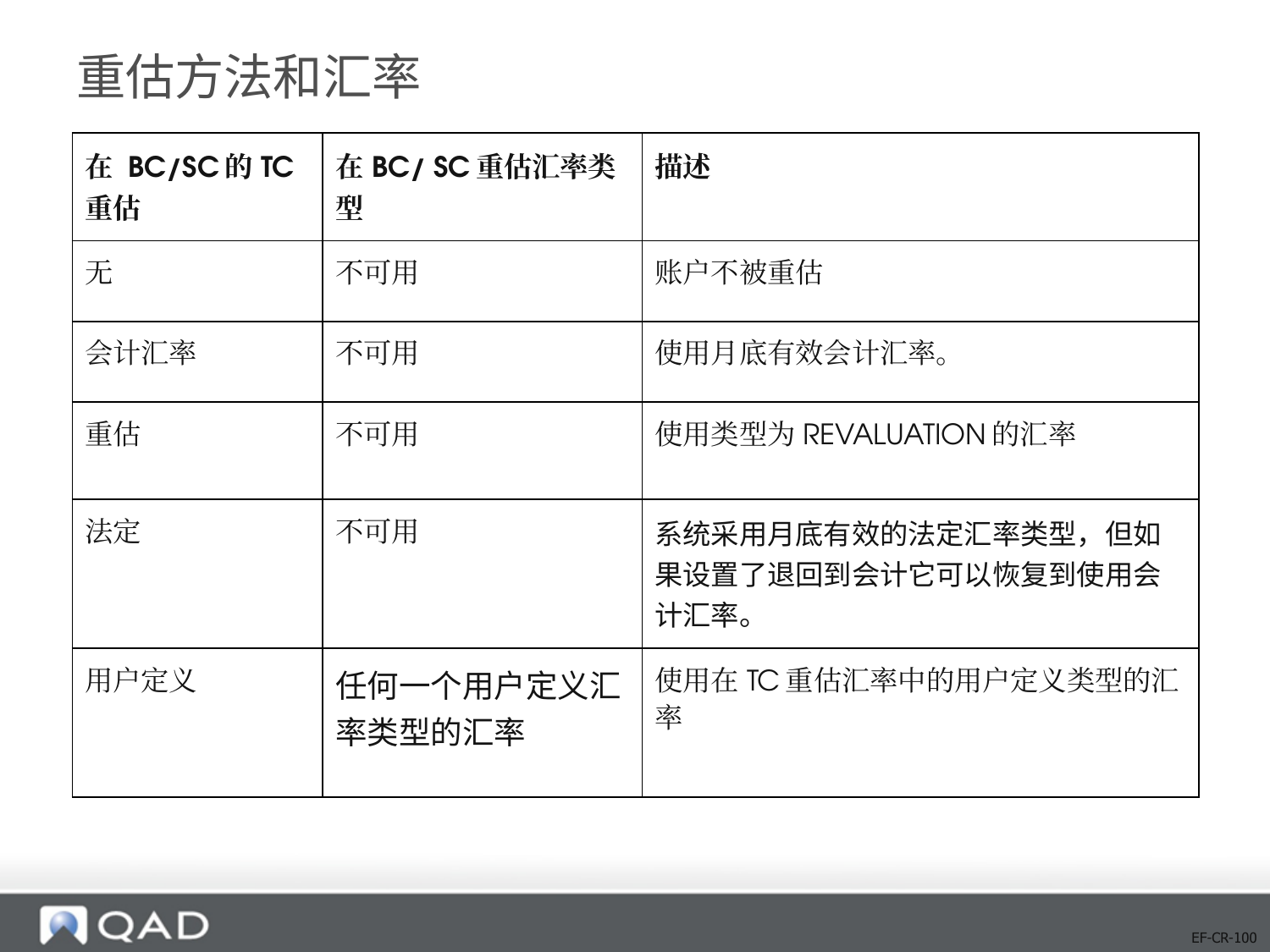

# 重估方法和汇率
| 在 BC/SC的TC 重估 | 在BC/ SC重估汇率类型 | 描述 |
| --- | --- | --- |
| 无 | 不可用 | 账户不被重估 |
| 会计汇率 | 不可用 | 使用月底有效会计汇率。 |
| 重估 | 不可用 | 使用类型为REVALUATION的汇率 |
| 法定 | 不可用 | 系统采用月底有效的法定汇率类型，但如果设置了退回到会计它可以恢复到使用会计汇率。 |
| 用户定义 | 任何一个用户定义汇率类型的汇率 | 使用在TC重估汇率中的用户定义类型的汇率 |

EF-CR-100